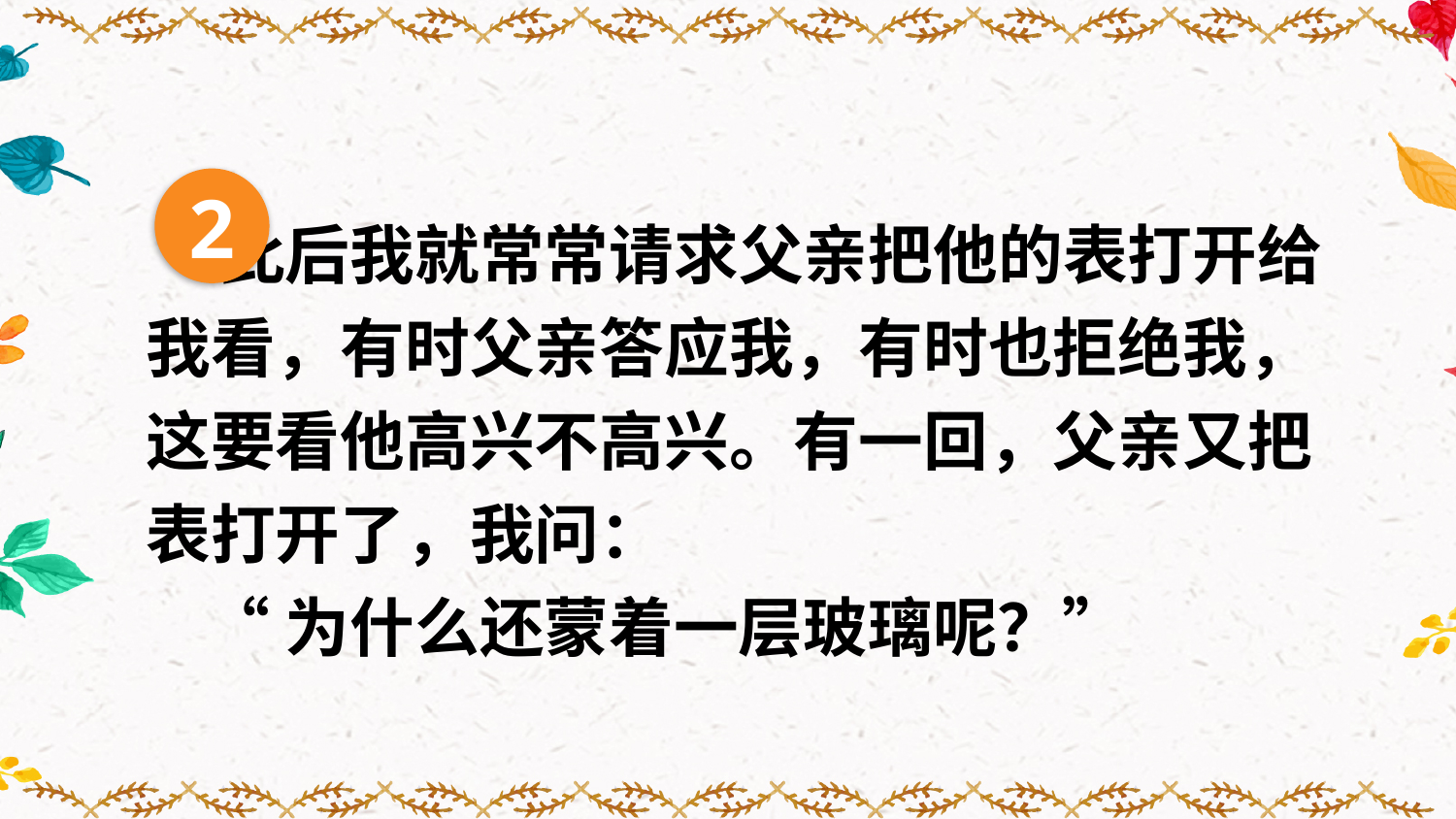

2
    此后我就常常请求父亲把他的表打开给我看，有时父亲答应我，有时也拒绝我，这要看他高兴不高兴。有一回，父亲又把表打开了，我问：
    “为什么还蒙着一层玻璃呢？”